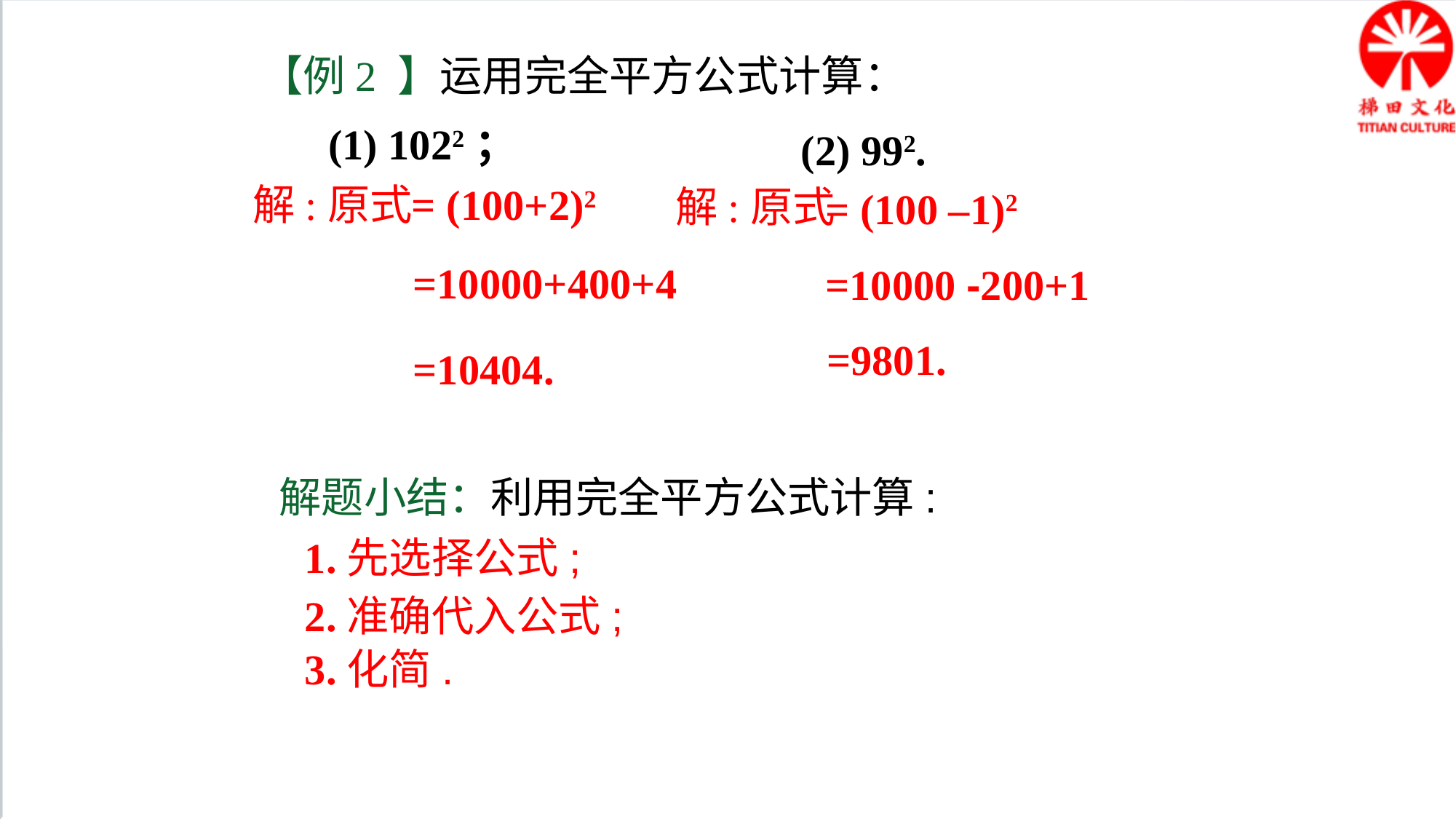

【例2 】运用完全平方公式计算：
(1) 1022；
(2) 992.
解:原式
= (100+2)2
解:原式
= (100 –1)2
=10000+400+4
=10000 -200+1
=9801.
=10404.
解题小结：利用完全平方公式计算:
1.先选择公式;

2.准确代入公式;
3.化简.